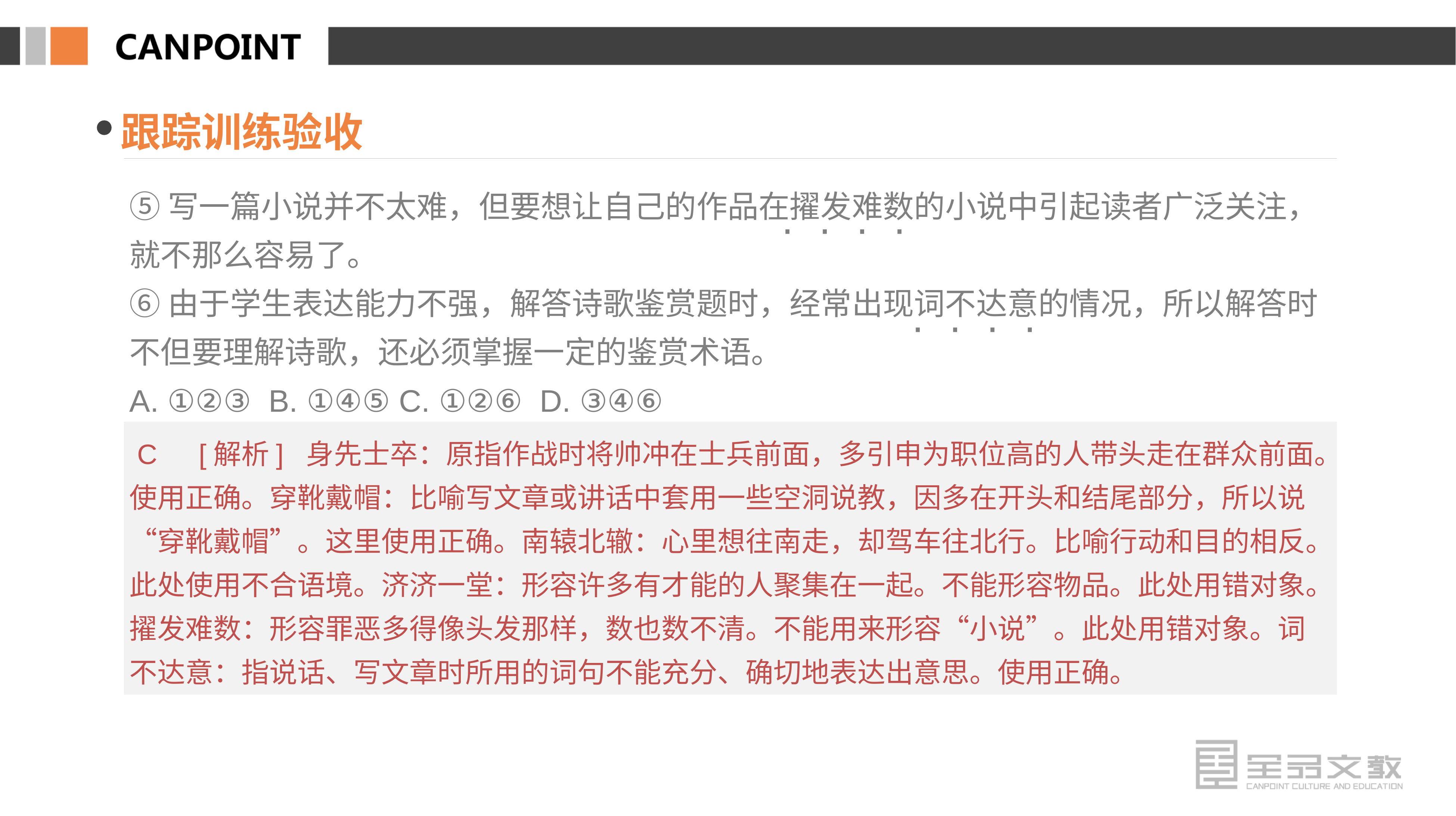

跟踪训练验收

⑤写一篇小说并不太难，但要想让自己的作品在擢发难数的小说中引起读者广泛关注，就不那么容易了。
⑥由于学生表达能力不强，解答诗歌鉴赏题时，经常出现词不达意的情况，所以解答时不但要理解诗歌，还必须掌握一定的鉴赏术语。
A. ①②③  B. ①④⑤ C. ①②⑥  D. ③④⑥
·  ·  ·  ·
·  ·  ·  ·

 C　[解析]  身先士卒：原指作战时将帅冲在士兵前面，多引申为职位高的人带头走在群众前面。使用正确。穿靴戴帽：比喻写文章或讲话中套用一些空洞说教，因多在开头和结尾部分，所以说“穿靴戴帽”。这里使用正确。南辕北辙：心里想往南走，却驾车往北行。比喻行动和目的相反。此处使用不合语境。济济一堂：形容许多有才能的人聚集在一起。不能形容物品。此处用错对象。擢发难数：形容罪恶多得像头发那样，数也数不清。不能用来形容“小说”。此处用错对象。词不达意：指说话、写文章时所用的词句不能充分、确切地表达出意思。使用正确。